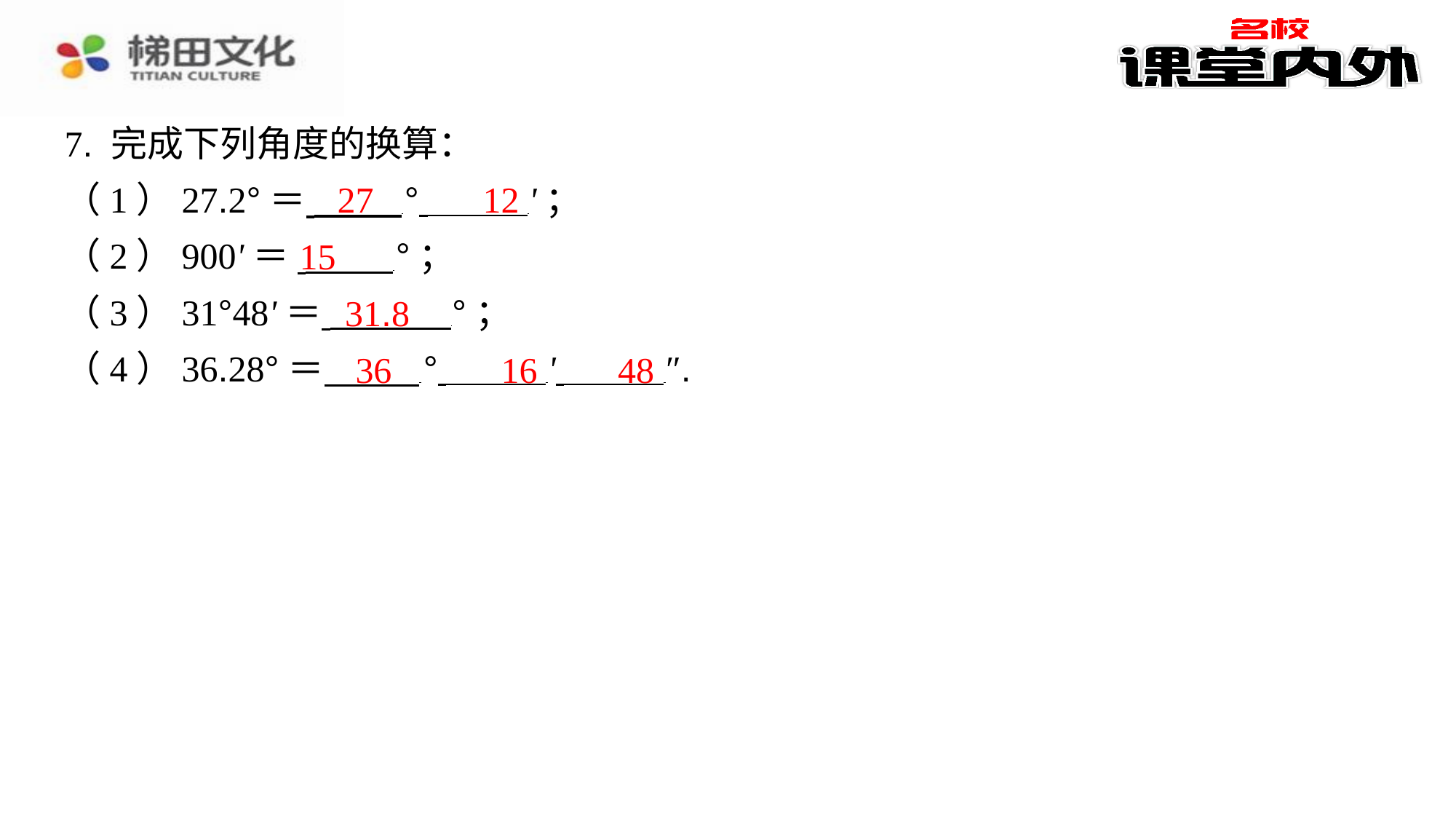

7. 完成下列角度的换算：
（1）27.2°＝               °               '；
（2）900'＝                °；
（3）31°48'＝                    °；
（4）36.28°＝               °               '               ″.
27
12
15
31.8
36
16
48